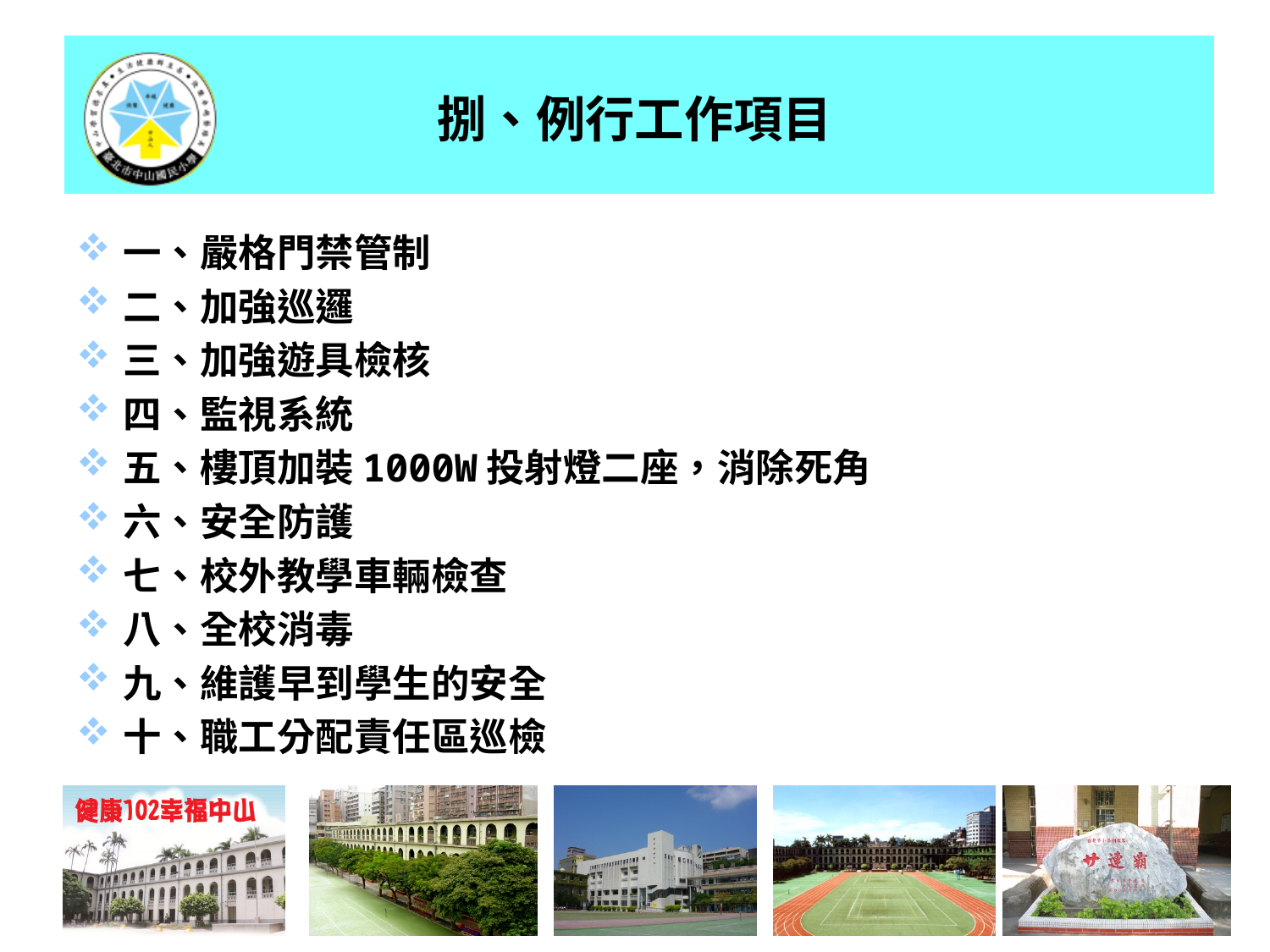

# 捌、例行工作項目
一、嚴格門禁管制
二、加強巡邏
三、加強遊具檢核
四、監視系統
五、樓頂加裝1000W投射燈二座，消除死角
六、安全防護
七、校外教學車輛檢查
八、全校消毒
九、維護早到學生的安全
十、職工分配責任區巡檢